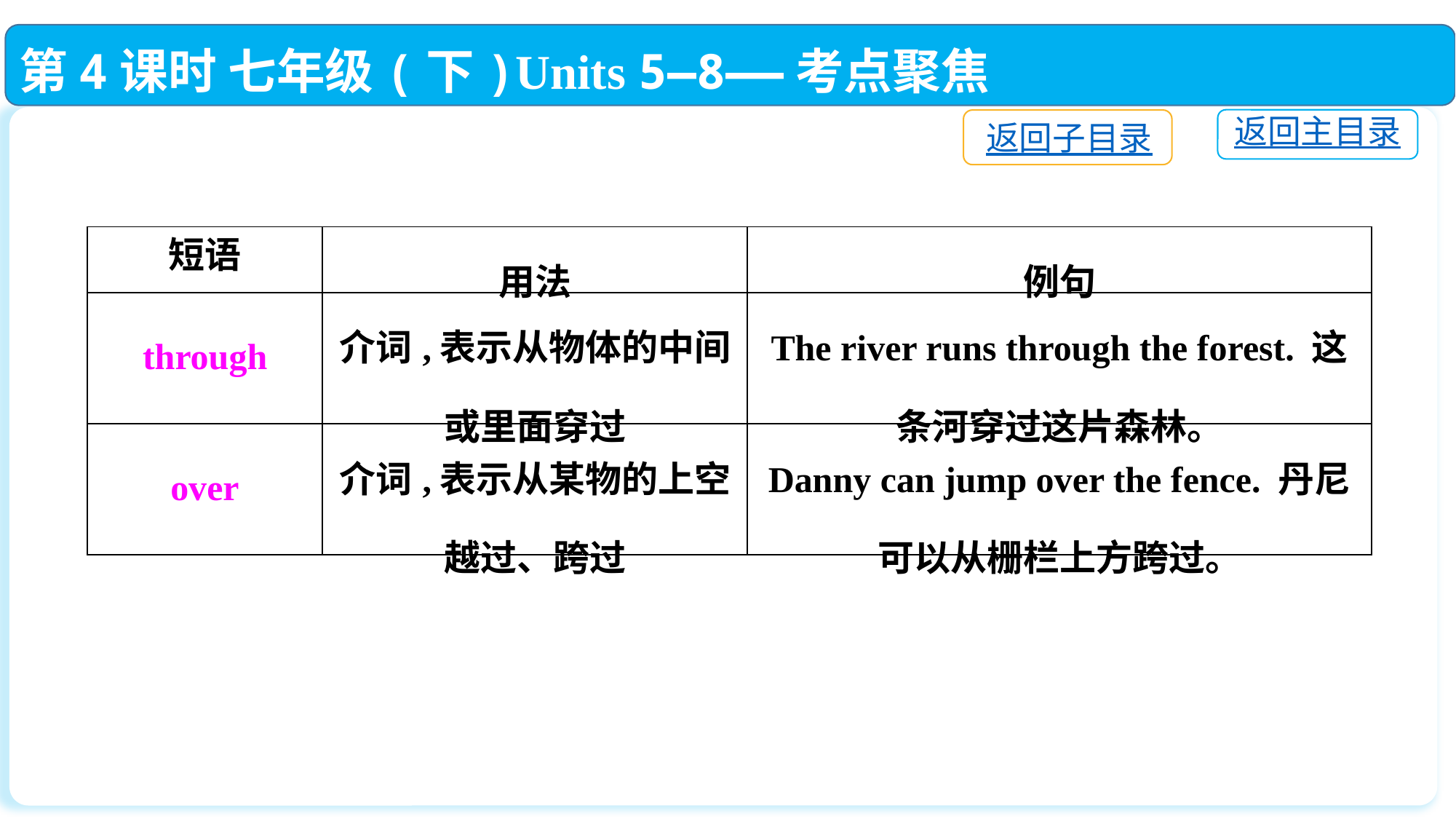

第4课时 七年级(下)Units 5—8——考点聚焦

返回主目录

返回子目录
| 短语 | 用法 | 例句 |
| --- | --- | --- |
| through | 介词,表示从物体的中间或里面穿过 | The river runs through the forest. 这条河穿过这片森林。 |
| over | 介词,表示从某物的上空越过、跨过 | Danny can jump over the fence. 丹尼可以从栅栏上方跨过。 |